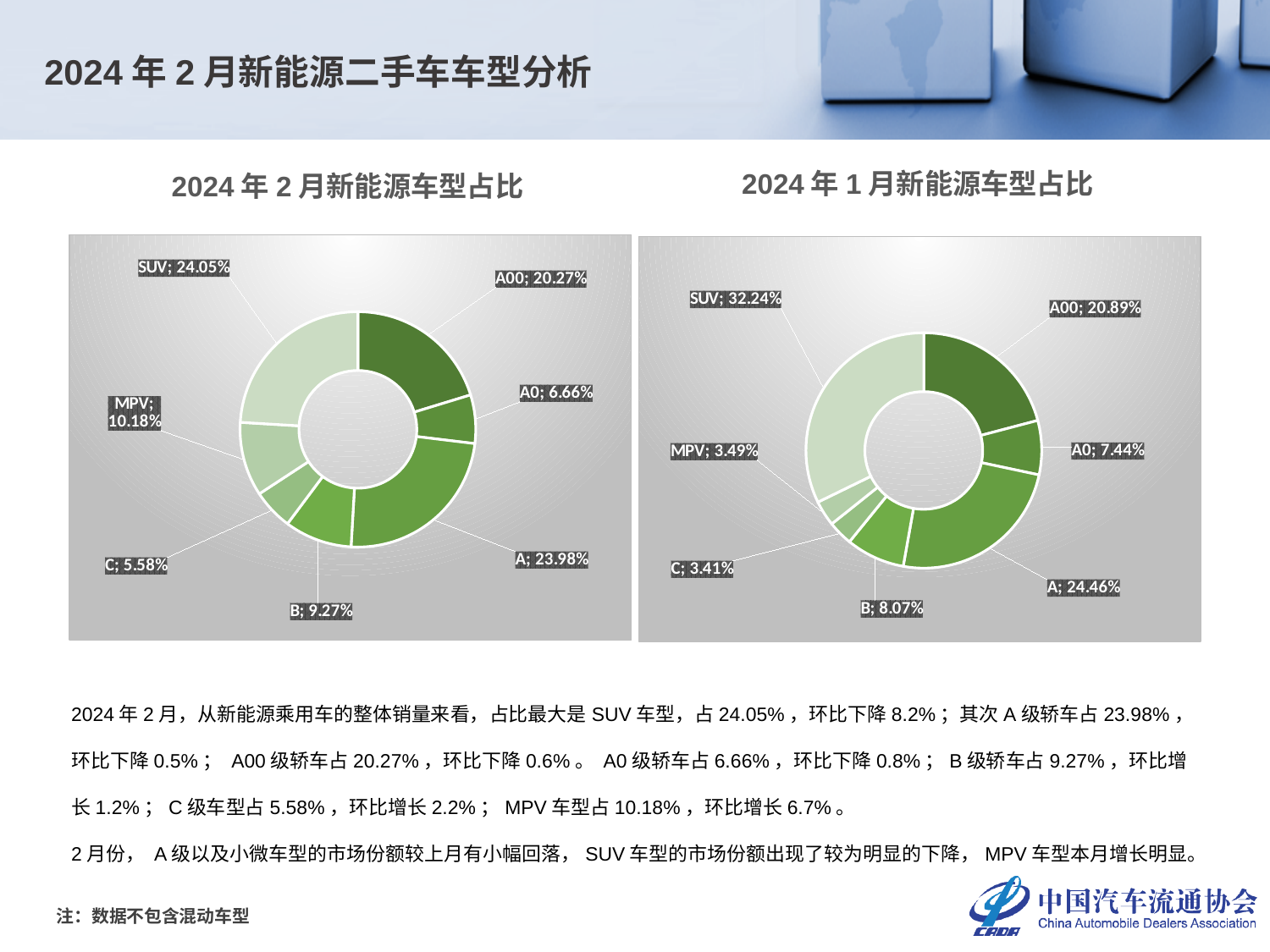

2024年2月新能源二手车车型分析
2024年1月新能源车型占比
2024年2月新能源车型占比

### Chart

| Category |  |
|---|---|
| A00 | 0.20272982737856282 |
| A0 | 0.06663990365315134 |
| A | 0.23979660109728354 |
| B | 0.09273384183059012 |
| C | 0.055800883179446 |
| MPV | 0.10183326642579954 |
| SUV | 0.2404656764351666 |

### Chart

| Category |  |
|---|---|
| A00 | 0.208936438011328 |
| A0 | 0.07440039158100832 |
| A | 0.2445982798405706 |
| B | 0.0806936577861688 |
| C | 0.03405356268792392 |
| MPV | 0.03489266484861198 |
| SUV | 0.3224250052443885 |
2024年2月，从新能源乘用车的整体销量来看，占比最大是SUV车型，占24.05%，环比下降8.2%；其次A级轿车占23.98%，环比下降0.5%； A00级轿车占20.27%，环比下降0.6%。 A0级轿车占6.66%，环比下降0.8%；B级轿车占9.27%，环比增长1.2%；C级车型占5.58%，环比增长2.2%；MPV车型占10.18%，环比增长6.7%。
2月份， A级以及小微车型的市场份额较上月有小幅回落，SUV车型的市场份额出现了较为明显的下降，MPV车型本月增长明显。
注：数据不包含混动车型